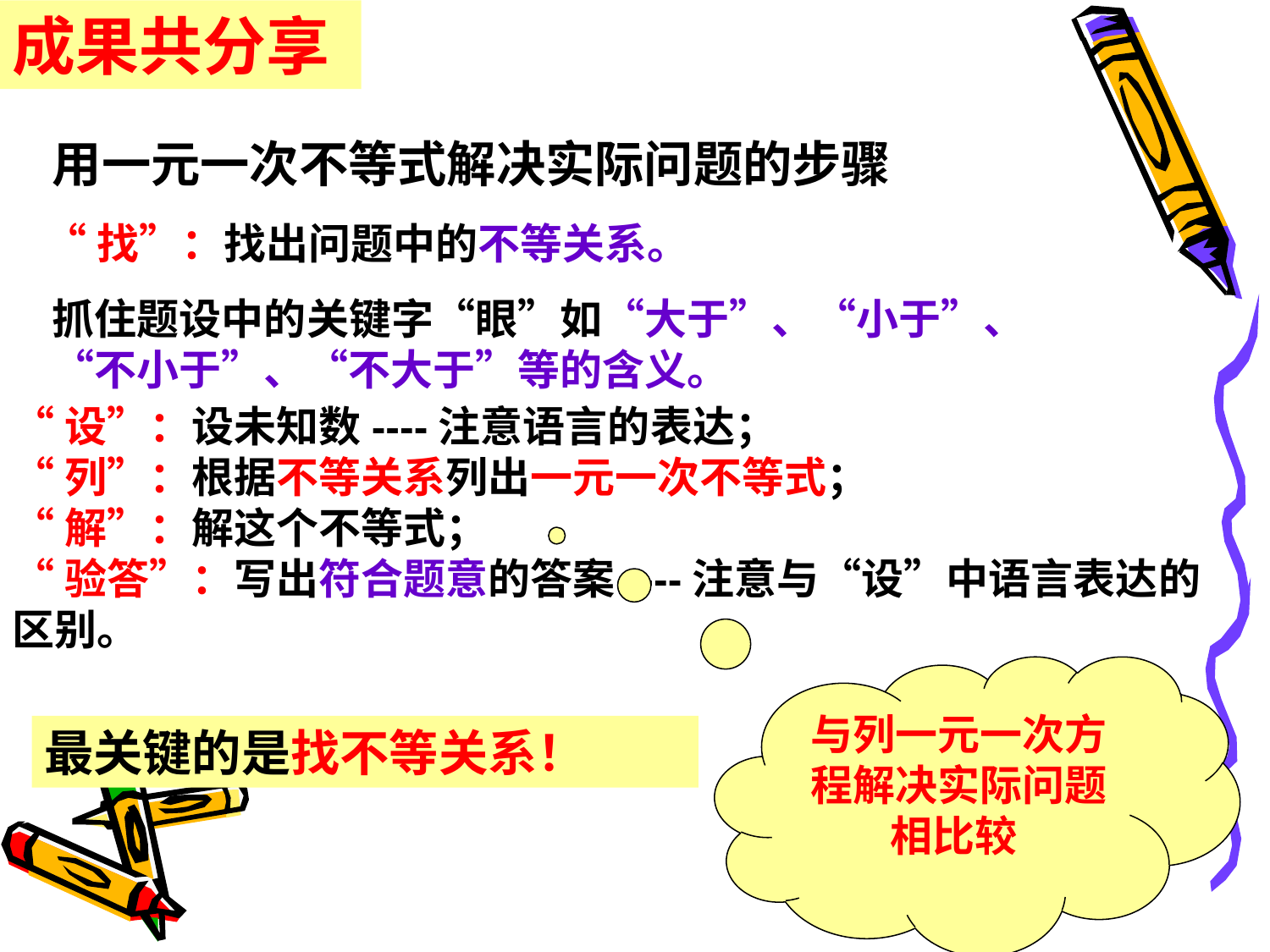

成果共分享
用一元一次不等式解决实际问题的步骤
“找”：找出问题中的不等关系。
抓住题设中的关键字“眼”如“大于”、“小于”、“不小于”、“不大于”等的含义。
“设”：设未知数----注意语言的表达；
“列”：根据不等关系列出一元一次不等式；
“解”：解这个不等式；
“验答”：写出符合题意的答案----注意与“设”中语言表达的区别。
与列一元一次方程解决实际问题相比较
最关键的是找不等关系！